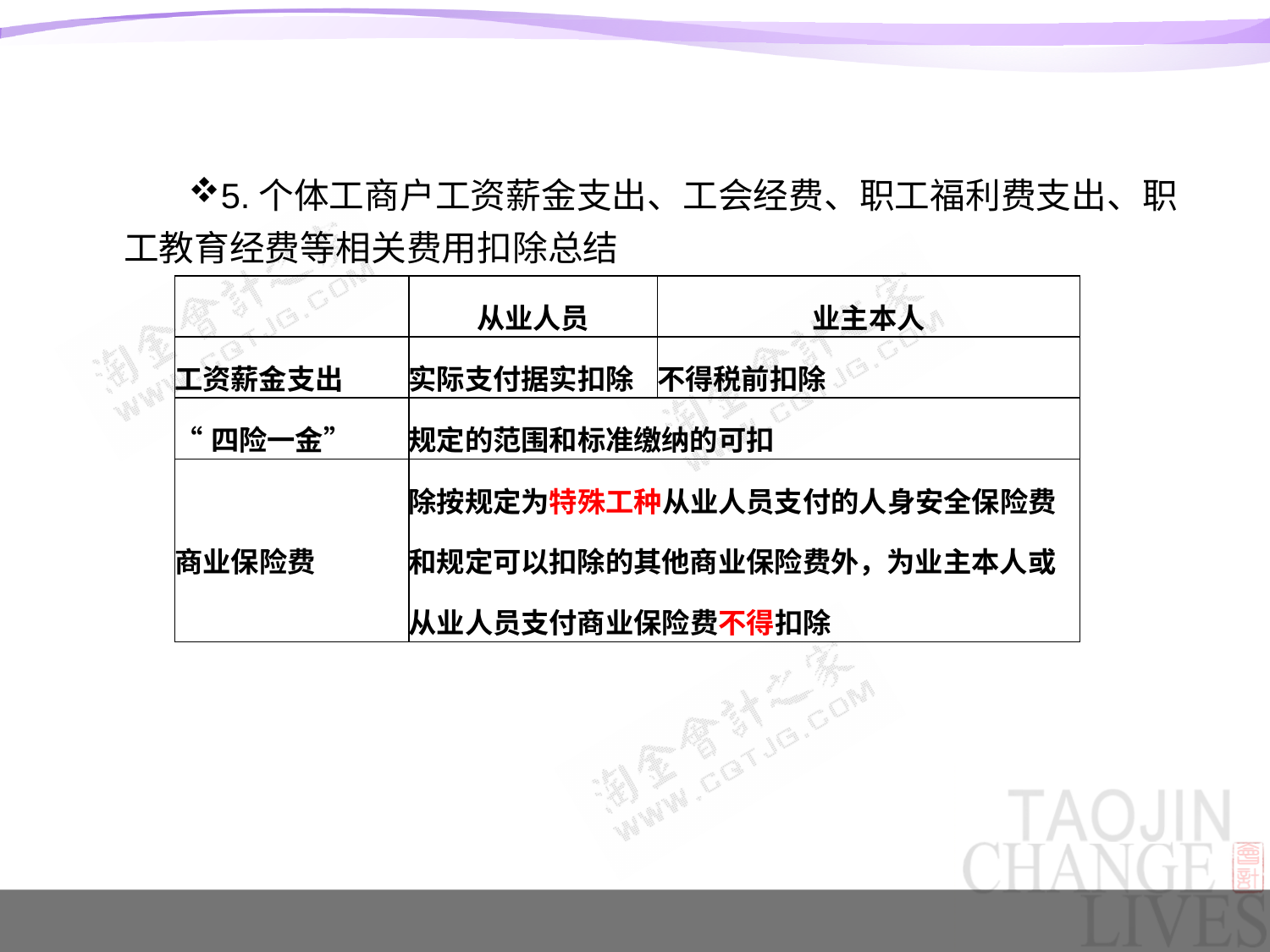

#
5.个体工商户工资薪金支出、工会经费、职工福利费支出、职工教育经费等相关费用扣除总结

|  | 从业人员 | 业主本人 |
| --- | --- | --- |
| 工资薪金支出 | 实际支付据实扣除 | 不得税前扣除 |
| “四险一金” | 规定的范围和标准缴纳的可扣 |  |
| 商业保险费 | 除按规定为特殊工种从业人员支付的人身安全保险费和规定可以扣除的其他商业保险费外，为业主本人或从业人员支付商业保险费不得扣除 |  |